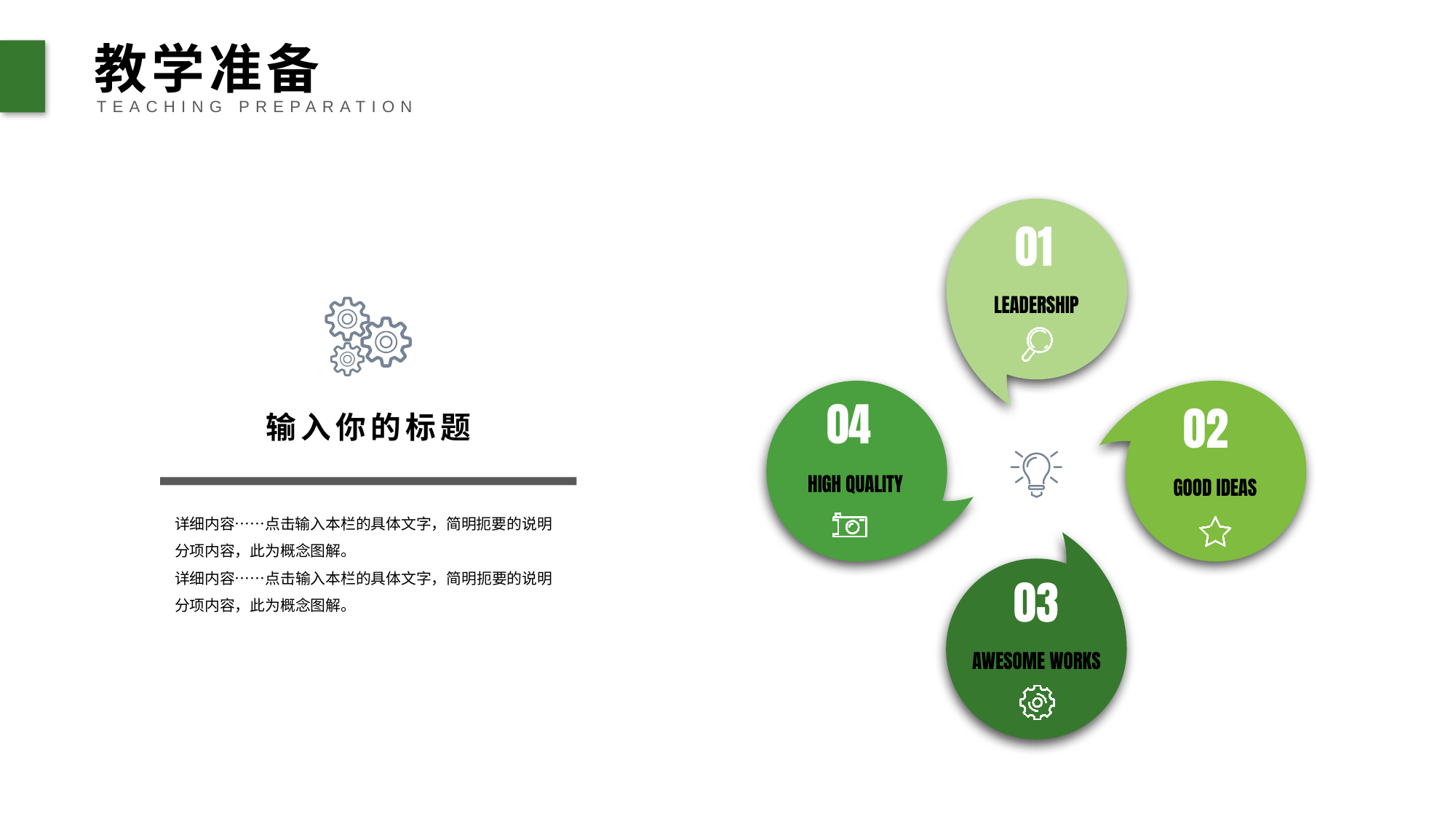

教学准备
TEACHING PREPARATION

01
LEADERSHIP

输入你的标题
04
02

HIGH QUALITY
GOOD IDEAS

详细内容……点击输入本栏的具体文字，简明扼要的说明分项内容，此为概念图解。
详细内容……点击输入本栏的具体文字，简明扼要的说明分项内容，此为概念图解。

03
AWESOME WORKS